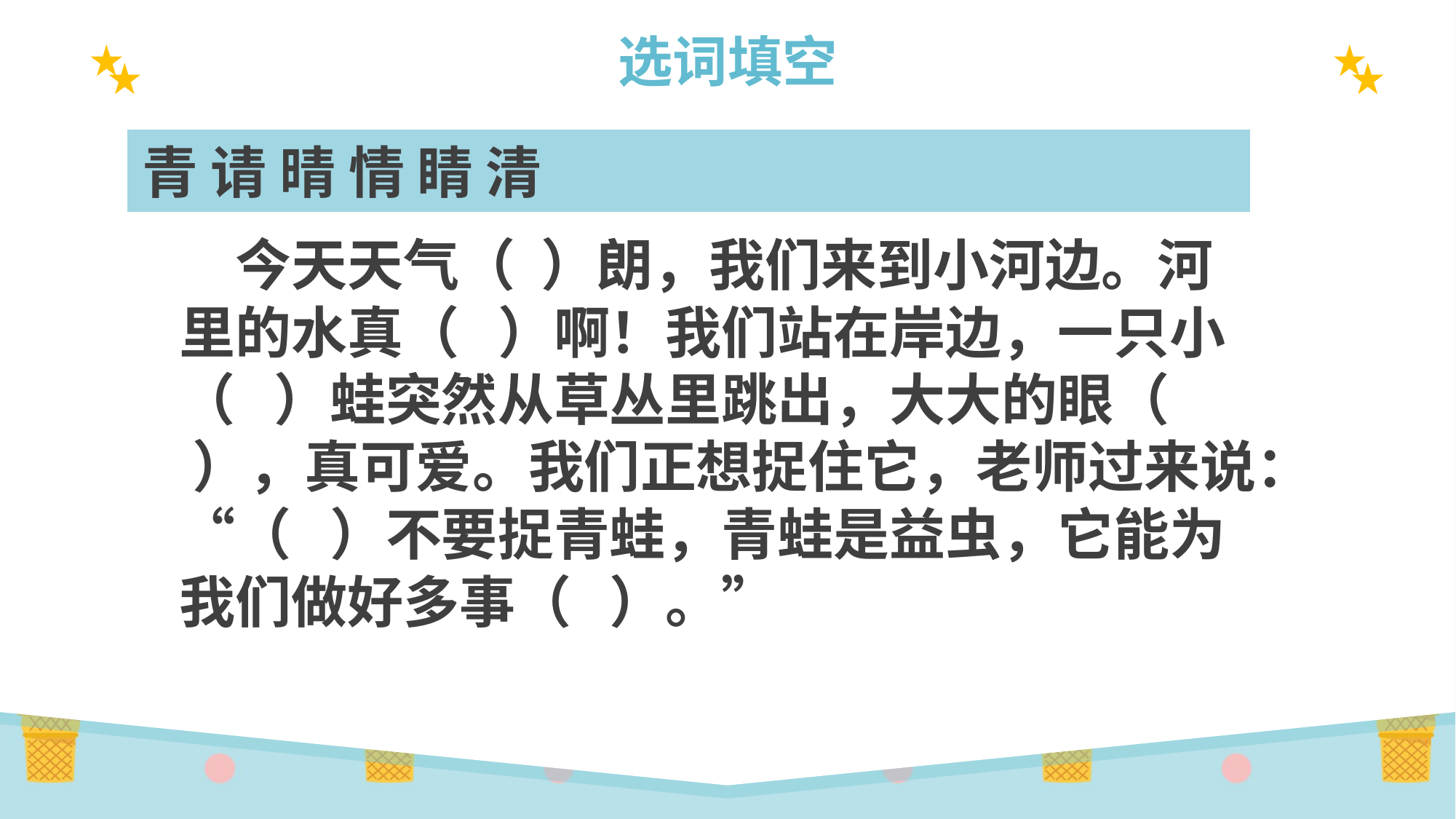

# 选词填空
青 请 晴 情 睛 清
    今天天气（  ）朗，我们来到小河边。河里的水真（   ）啊！我们站在岸边，一只小（   ）蛙突然从草丛里跳出，大大的眼（   ），真可爱。我们正想捉住它，老师过来说：“（   ）不要捉青蛙，青蛙是益虫，它能为我们做好多事（   ）。”
蜻